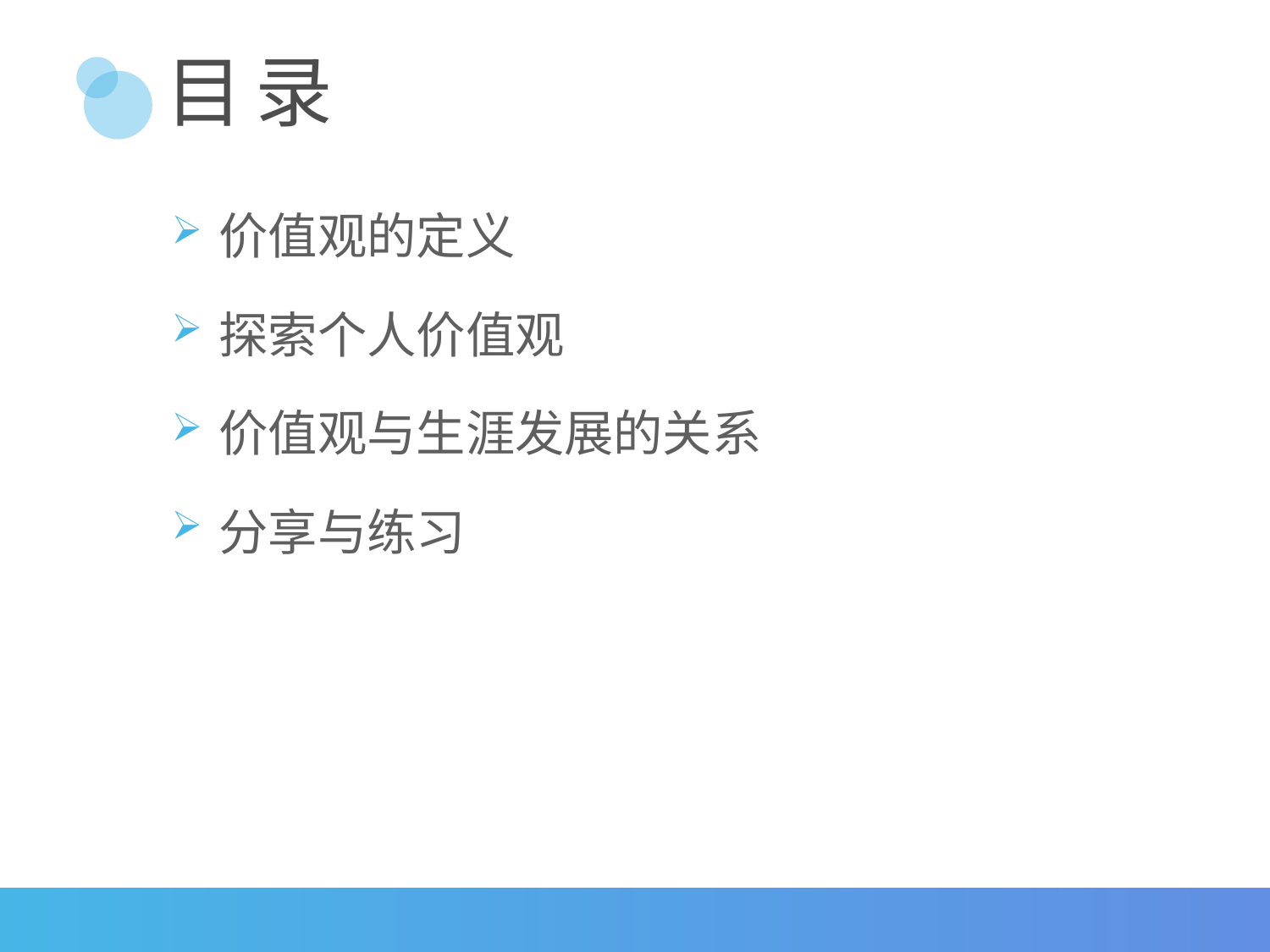

# 目 录
价值观的定义
探索个人价值观
价值观与生涯发展的关系
分享与练习